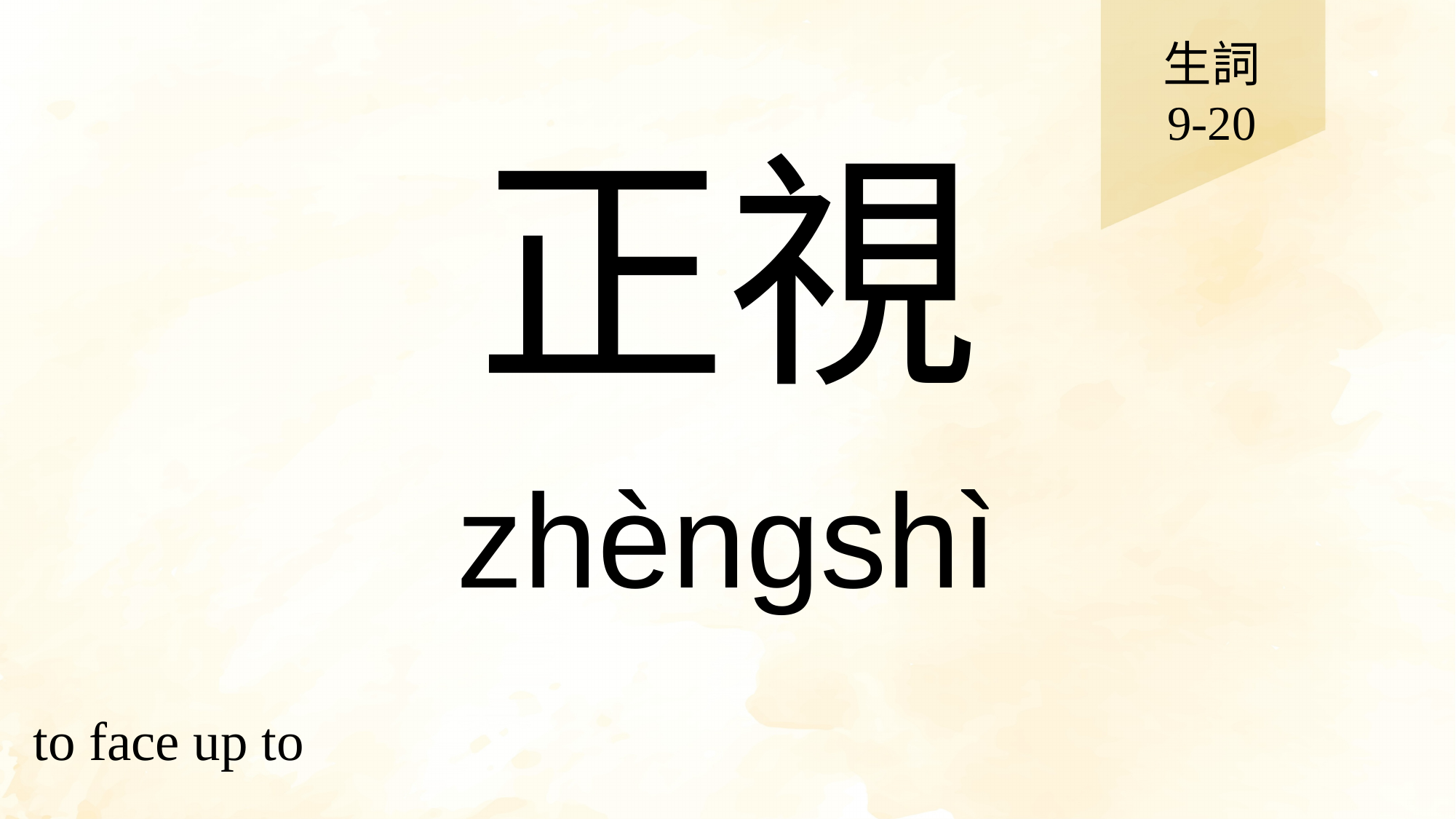

生詞
9-20
# 正視
zhèngshì
to face up to